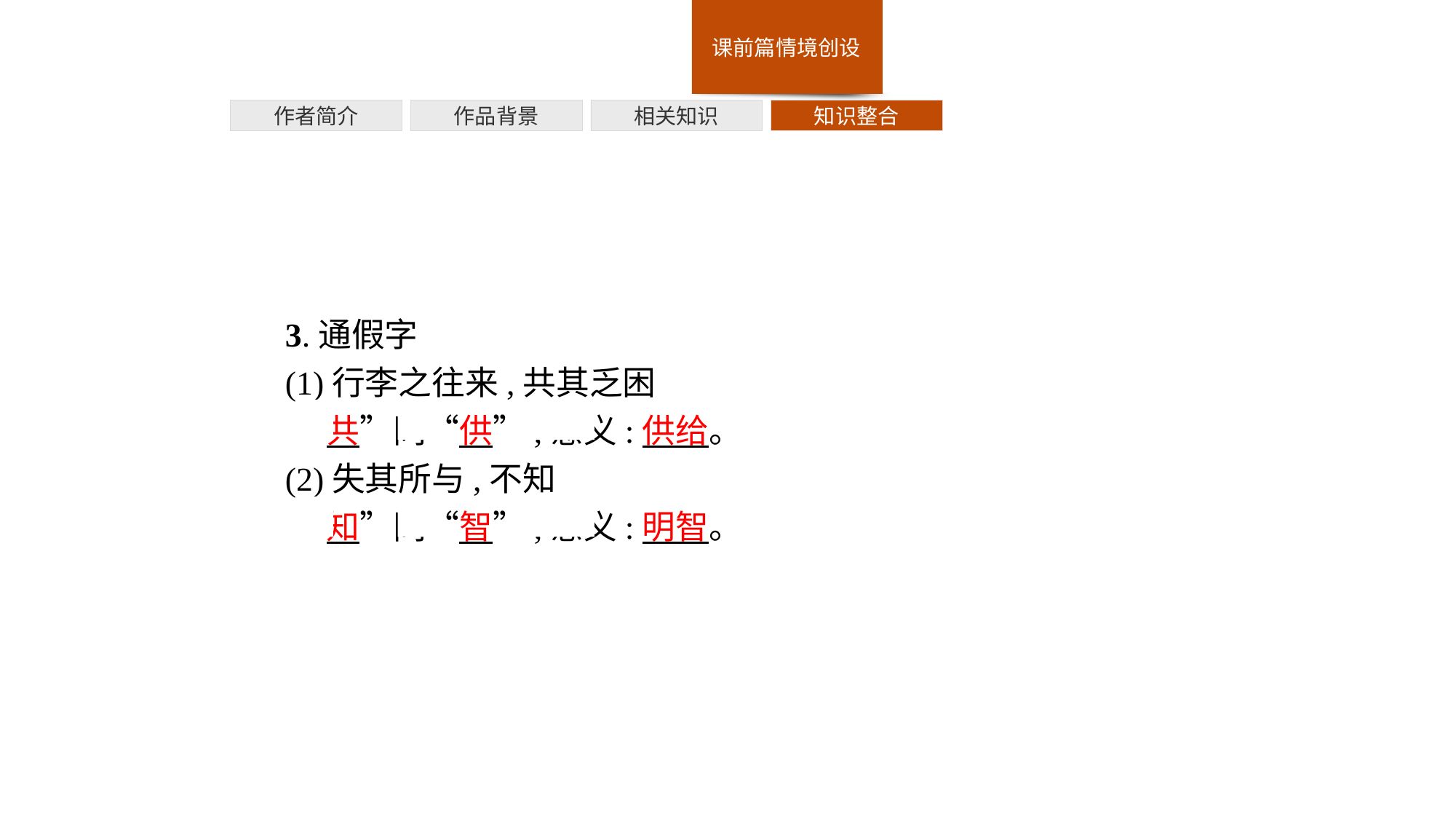

作者简介
作品背景
相关知识
知识整合
3.通假字
(1)行李之往来,共其乏困
“共”同“供”,意义:供给。
(2)失其所与,不知
“知”同“智”,意义:明智。